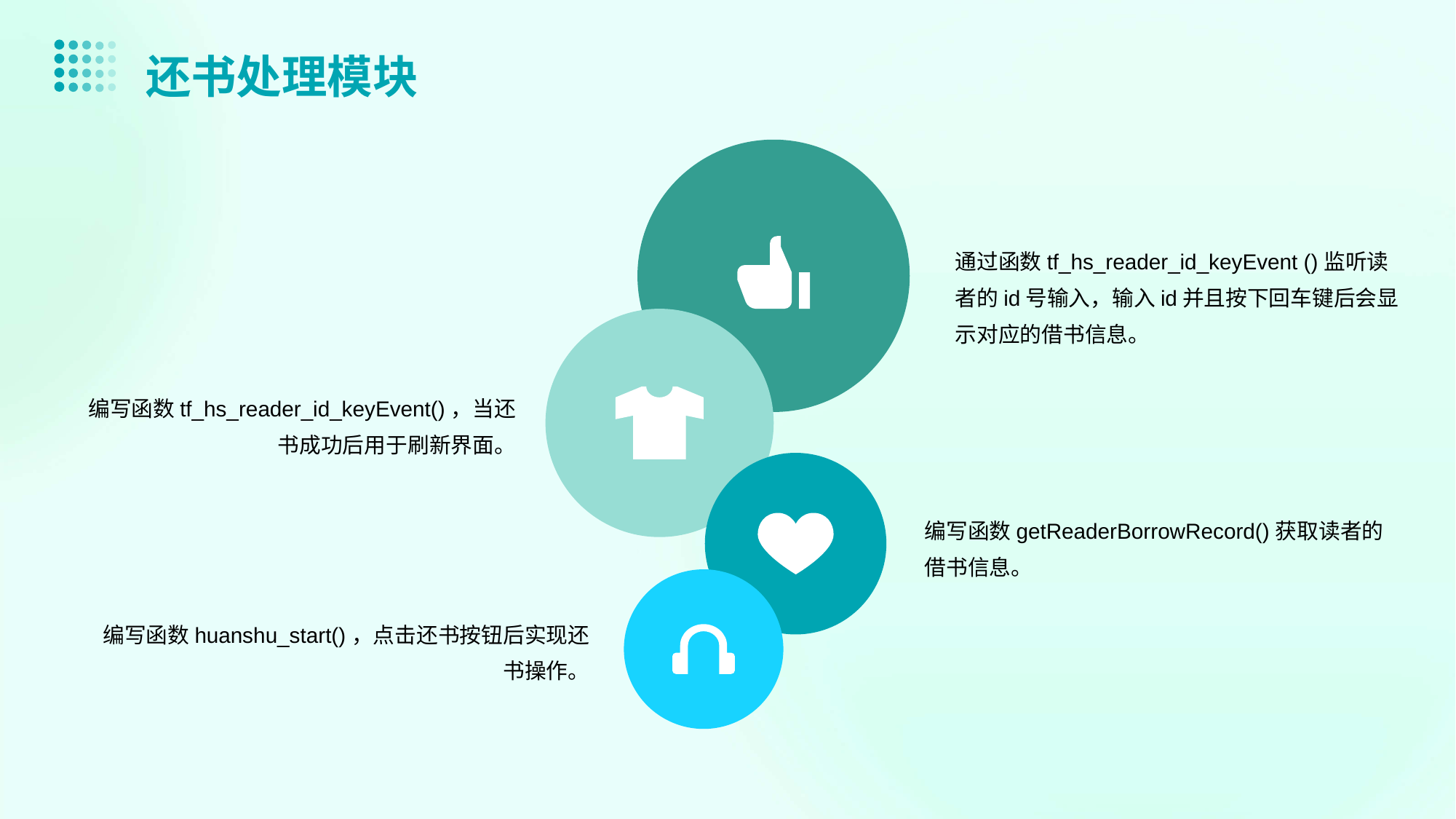

还书处理模块

通过函数tf_hs_reader_id_keyEvent ()监听读者的id号输入，输入id并且按下回车键后会显示对应的借书信息。

编写函数tf_hs_reader_id_keyEvent()，当还书成功后用于刷新界面。

编写函数getReaderBorrowRecord()获取读者的借书信息。

编写函数huanshu_start()，点击还书按钮后实现还书操作。